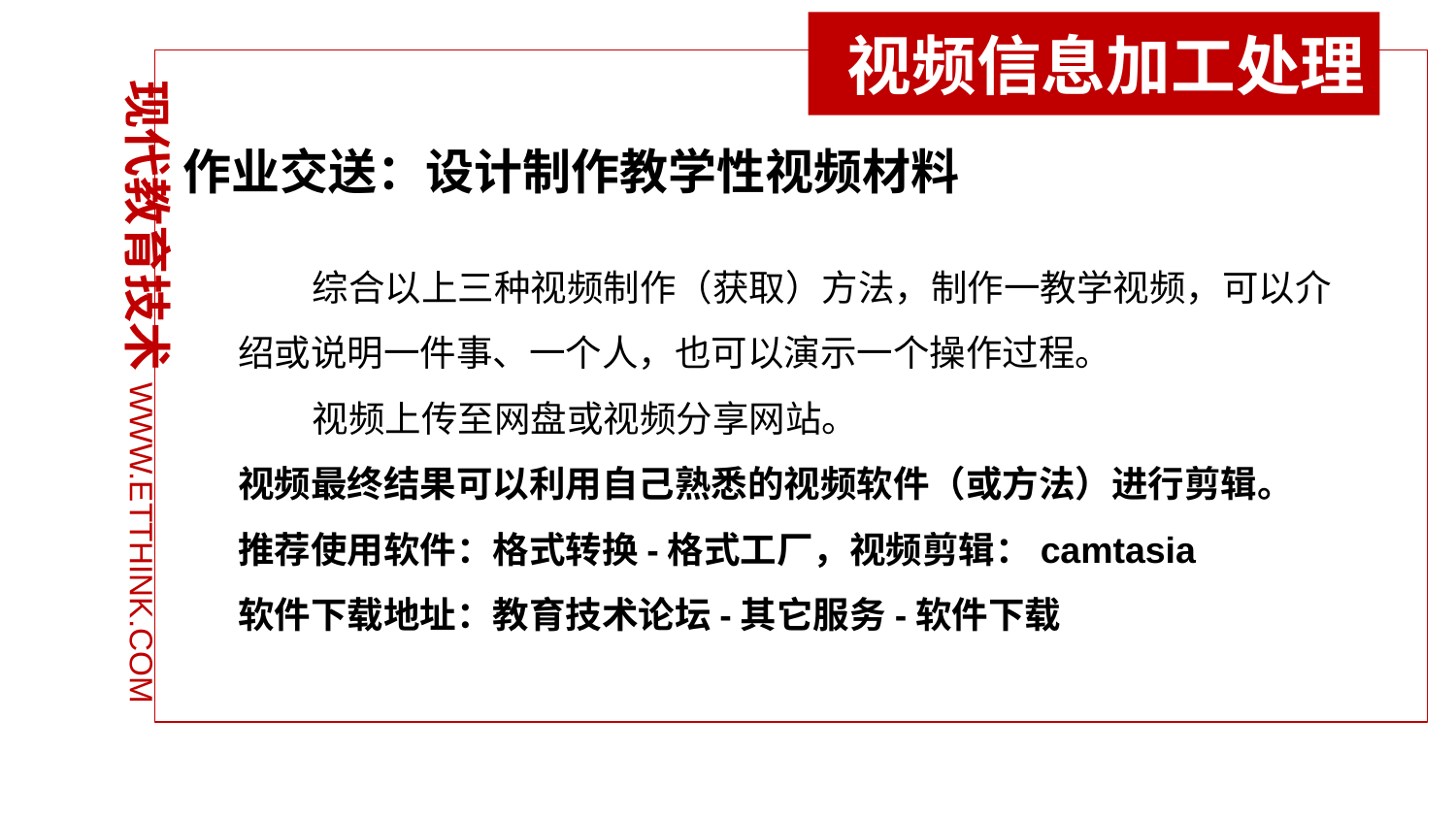

视频信息加工处理
作业交送：设计制作教学性视频材料
        综合以上三种视频制作（获取）方法，制作一教学视频，可以介绍或说明一件事、一个人，也可以演示一个操作过程。
        视频上传至网盘或视频分享网站。
视频最终结果可以利用自己熟悉的视频软件（或方法）进行剪辑。
推荐使用软件：格式转换-格式工厂，视频剪辑：camtasia
软件下载地址：教育技术论坛-其它服务-软件下载